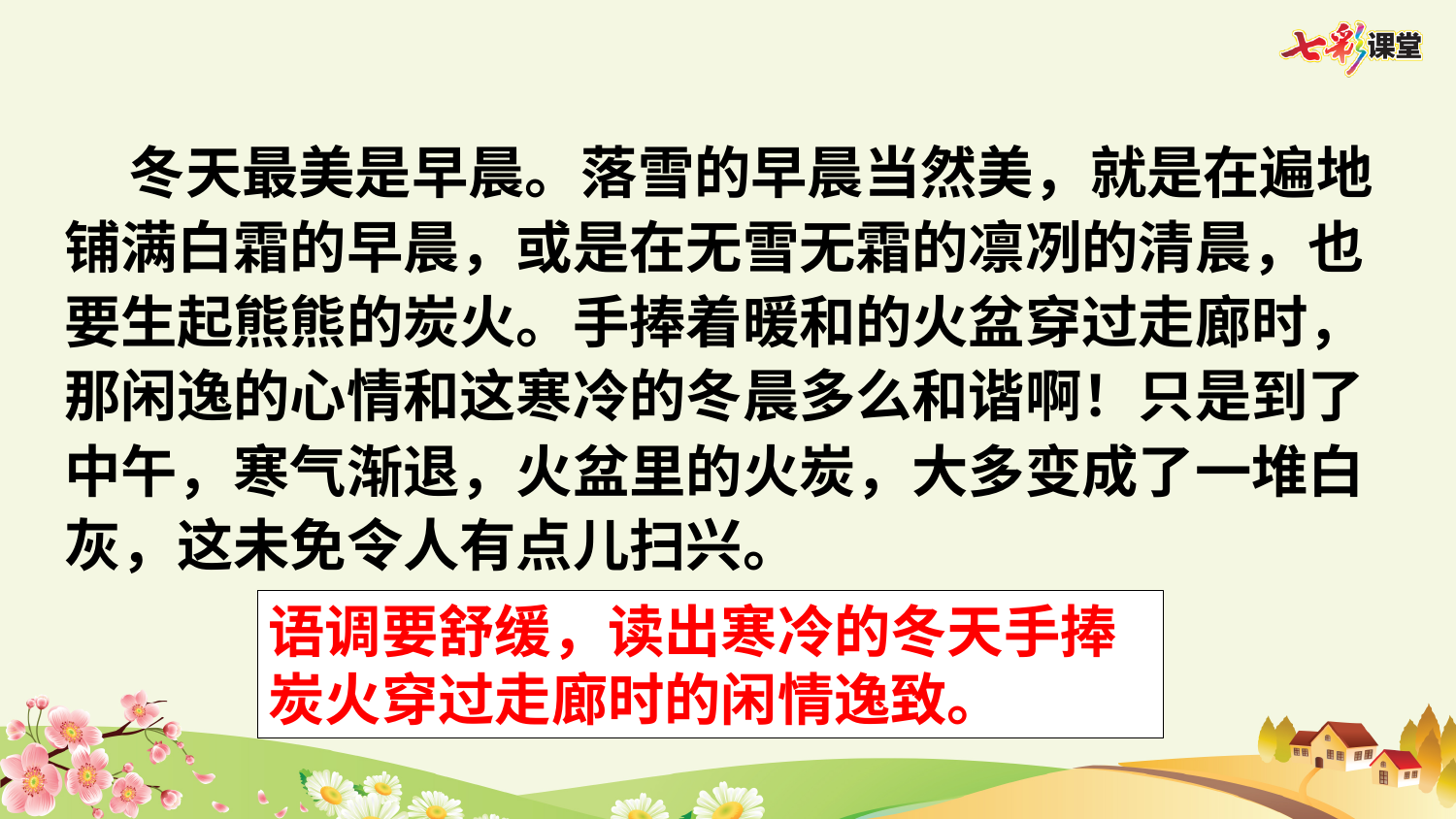

冬天最美是早晨。落雪的早晨当然美，就是在遍地铺满白霜的早晨，或是在无雪无霜的凛冽的清晨，也要生起熊熊的炭火。手捧着暖和的火盆穿过走廊时，那闲逸的心情和这寒冷的冬晨多么和谐啊！只是到了中午，寒气渐退，火盆里的火炭，大多变成了一堆白灰，这未免令人有点儿扫兴。
语调要舒缓，读出寒冷的冬天手捧炭火穿过走廊时的闲情逸致。